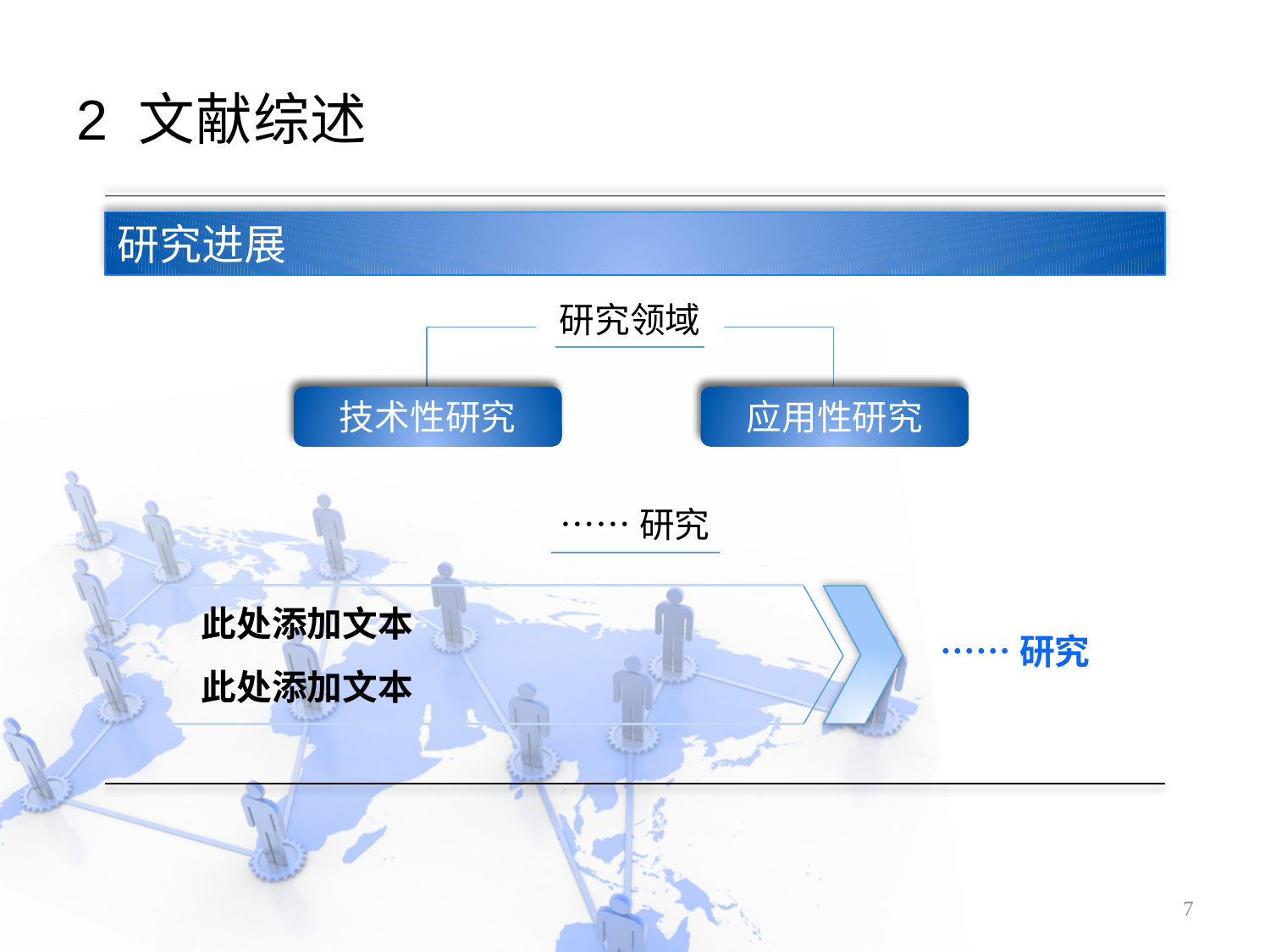

# 2 文献综述
研究进展
研究领域
技术性研究
应用性研究
……研究

此处添加文本
……研究
此处添加文本
7